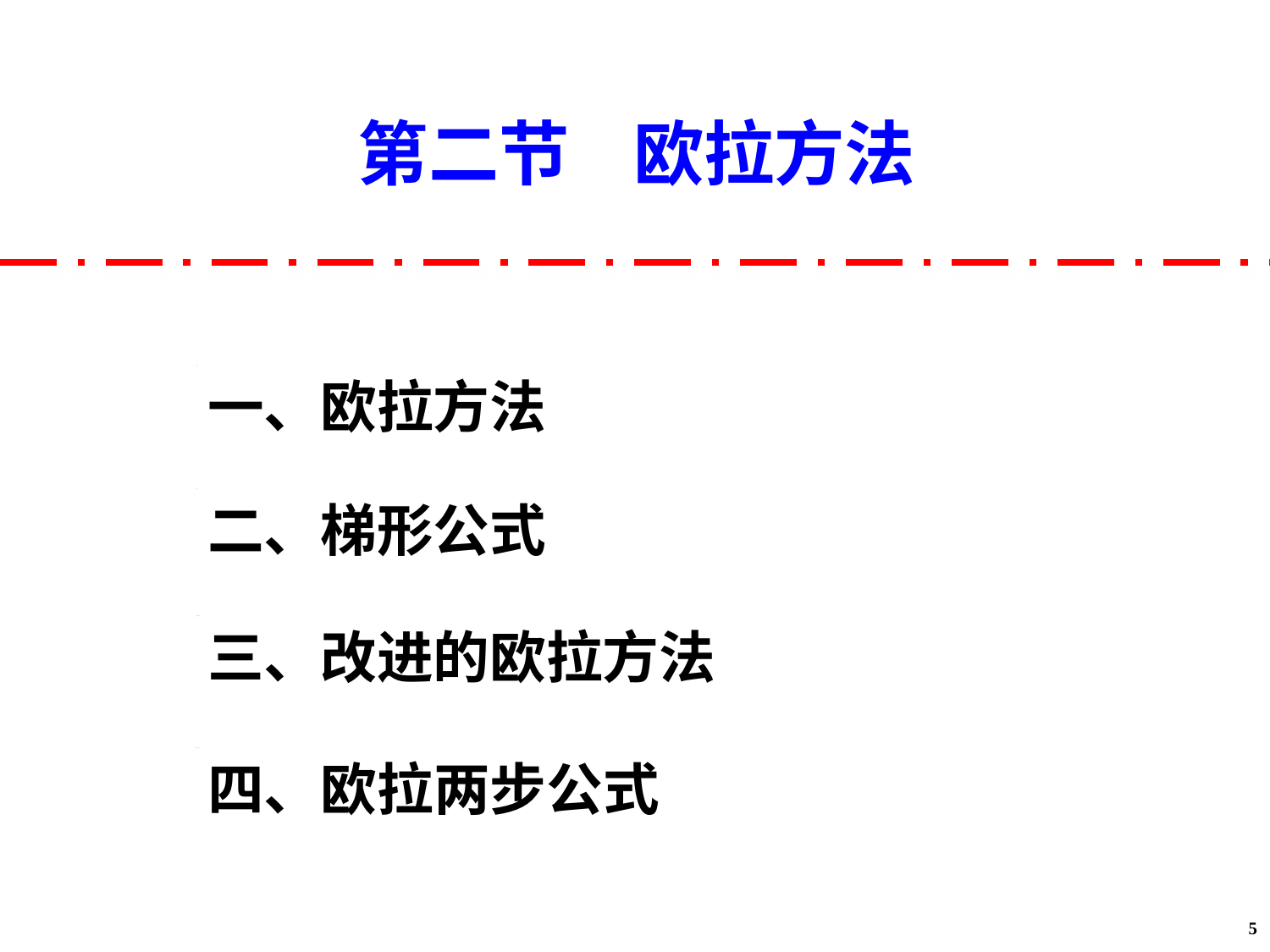

第二节    欧拉方法
一、欧拉方法
二、梯形公式
三、改进的欧拉方法
四、欧拉两步公式
5